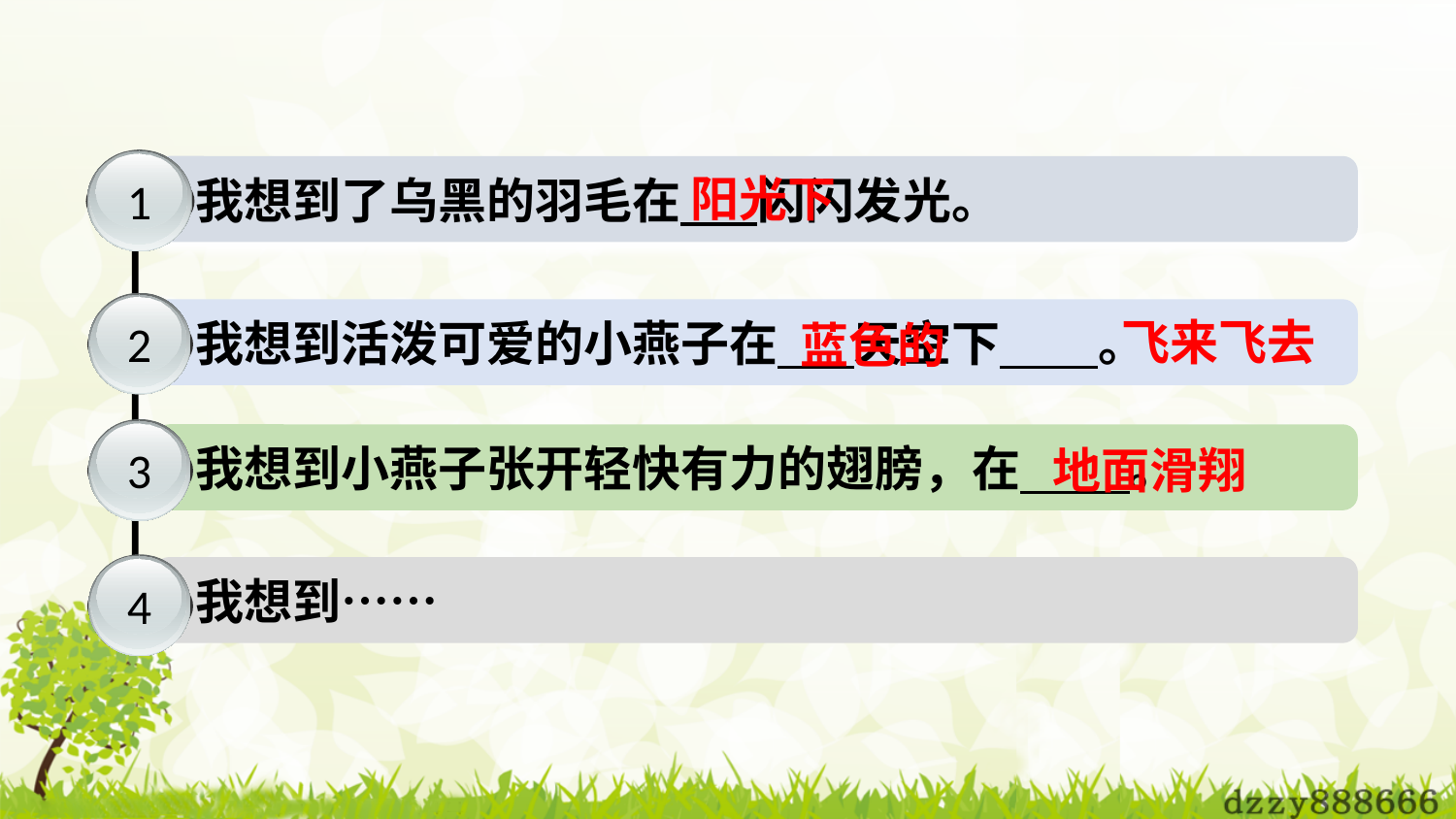

1
 我想到了乌黑的羽毛在       闪闪发光。

2
 我想到活泼可爱的小燕子在       天空下         。

3
 我想到小燕子张开轻快有力的翅膀，在          。

4
 我想到……
阳光下
飞来飞去
蓝色的
地面滑翔